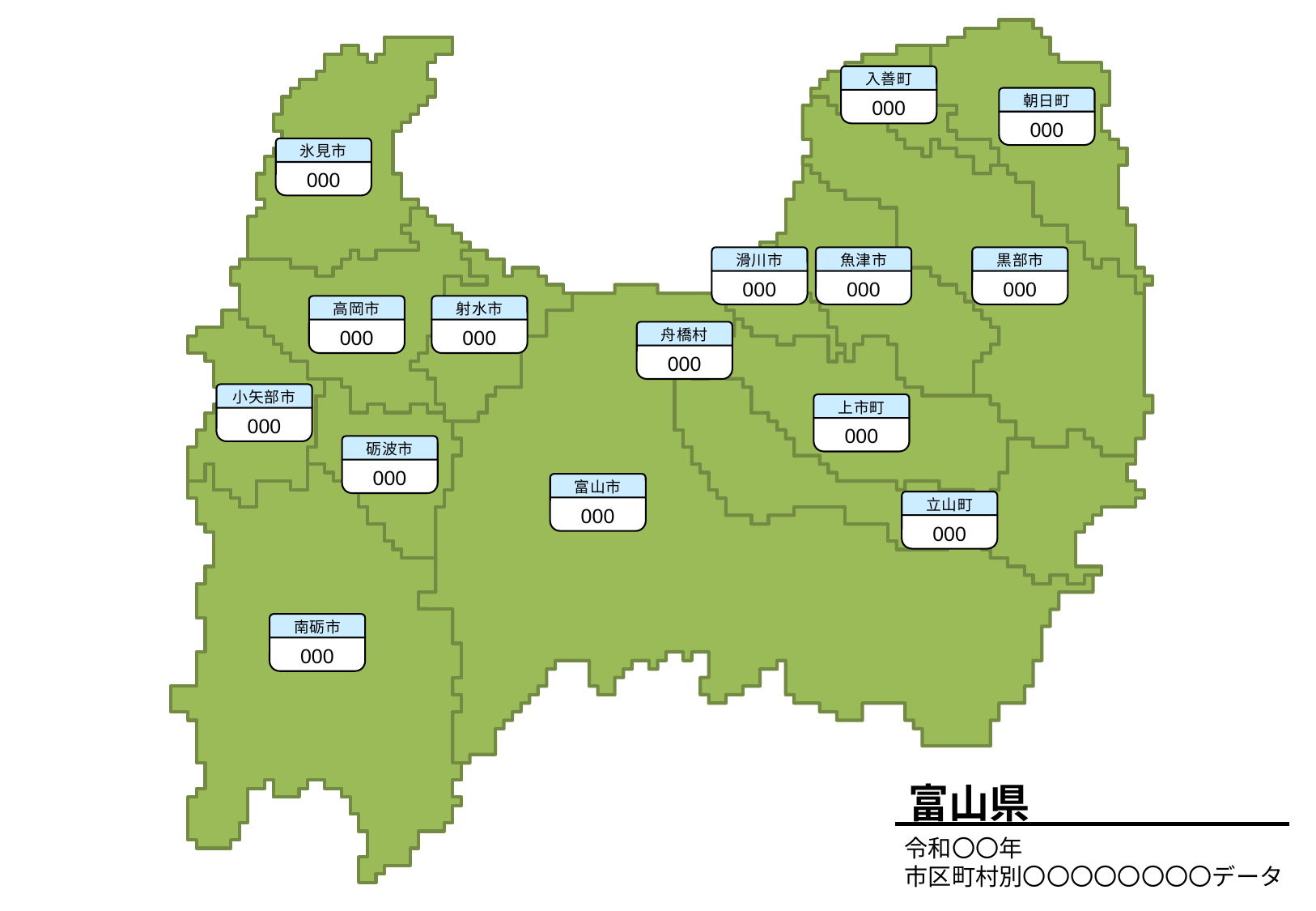

入善町
000
朝日町
000
氷見市
000
滑川市
000
魚津市
000
黒部市
000
高岡市
000
射水市
000
舟橋村
000
小矢部市
000
上市町
000
砺波市
000
富山市
000
立山町
000
南砺市
000
富山県
令和〇〇年
市区町村別〇〇〇〇〇〇〇〇データ